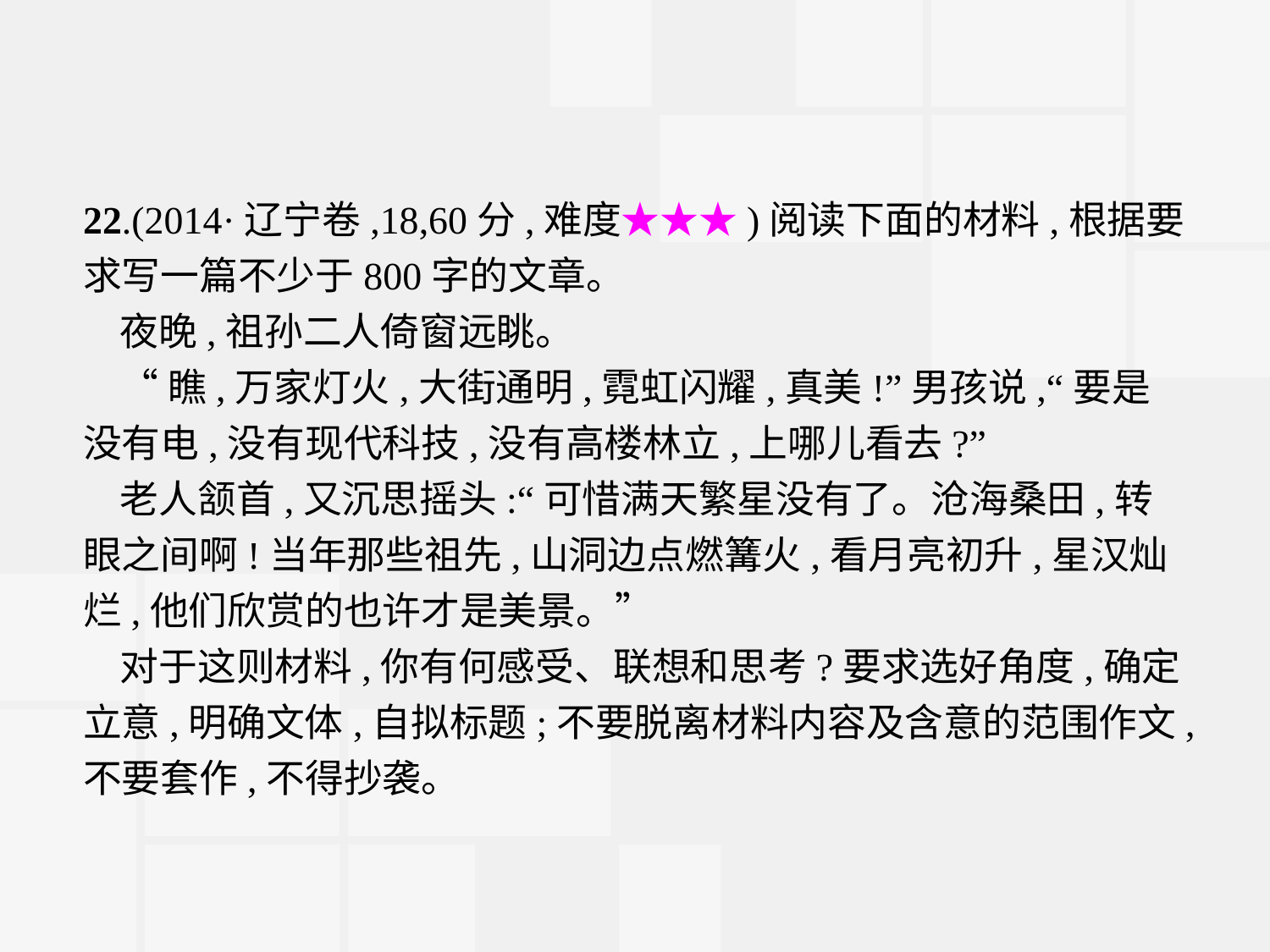

22.(2014·辽宁卷,18,60分,难度★★★)阅读下面的材料,根据要求写一篇不少于800字的文章。
夜晚,祖孙二人倚窗远眺。
“瞧,万家灯火,大街通明,霓虹闪耀,真美!”男孩说,“要是没有电,没有现代科技,没有高楼林立,上哪儿看去?”
老人颔首,又沉思摇头:“可惜满天繁星没有了。沧海桑田,转眼之间啊!当年那些祖先,山洞边点燃篝火,看月亮初升,星汉灿烂,他们欣赏的也许才是美景。”
对于这则材料,你有何感受、联想和思考?要求选好角度,确定立意,明确文体,自拟标题;不要脱离材料内容及含意的范围作文,不要套作,不得抄袭。